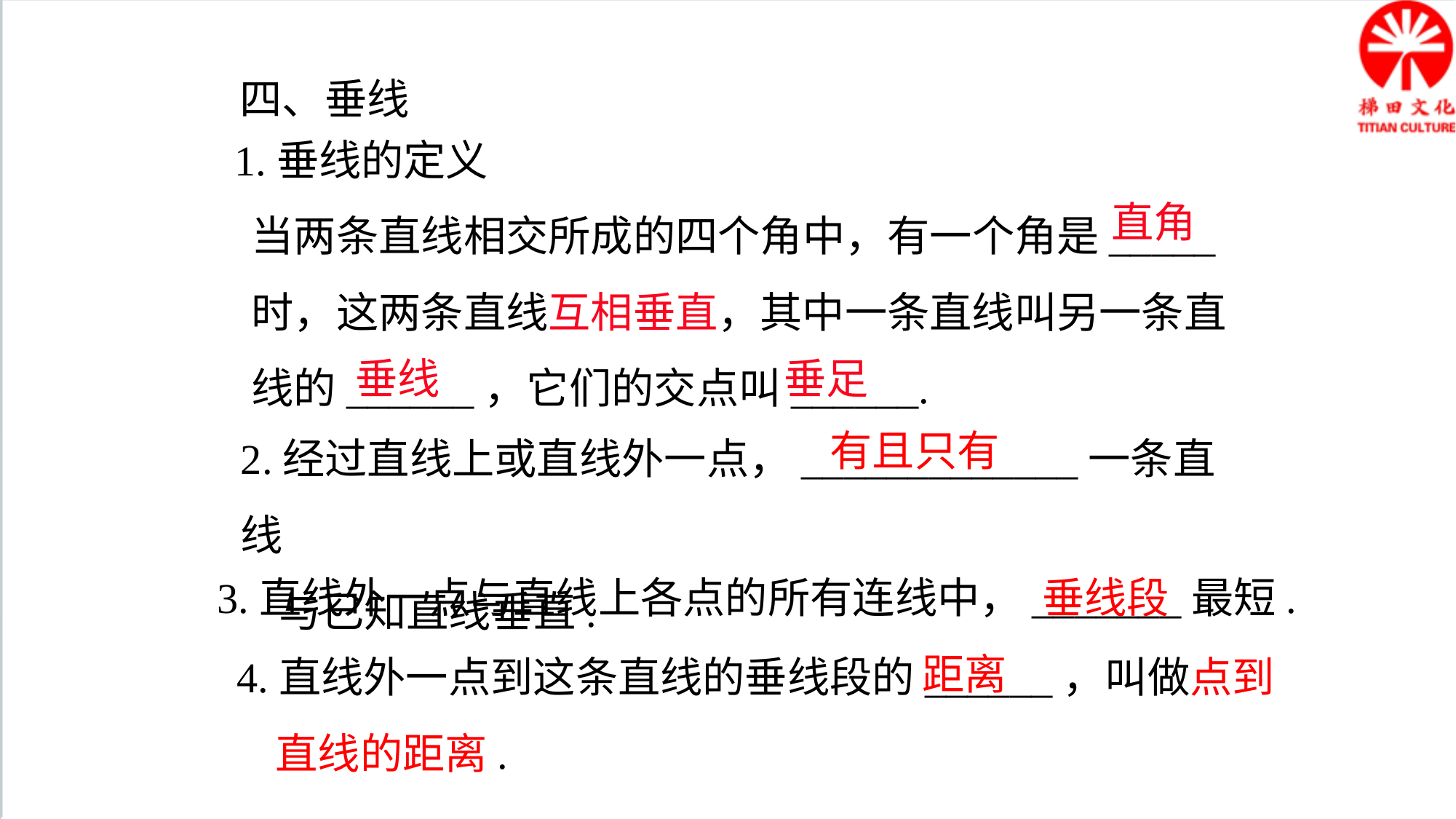

四、垂线

当两条直线相交所成的四个角中，有一个角是_____时，这两条直线互相垂直，其中一条直线叫另一条直线的______，它们的交点叫______.
1.垂线的定义
直角
垂线
垂足
2.经过直线上或直线外一点，_____________一条直线
   与已知直线垂直.
有且只有
3.直线外一点与直线上各点的所有连线中，_______最短.
垂线段
4.直线外一点到这条直线的垂线段的______，叫做点到
   直线的距离.
距离